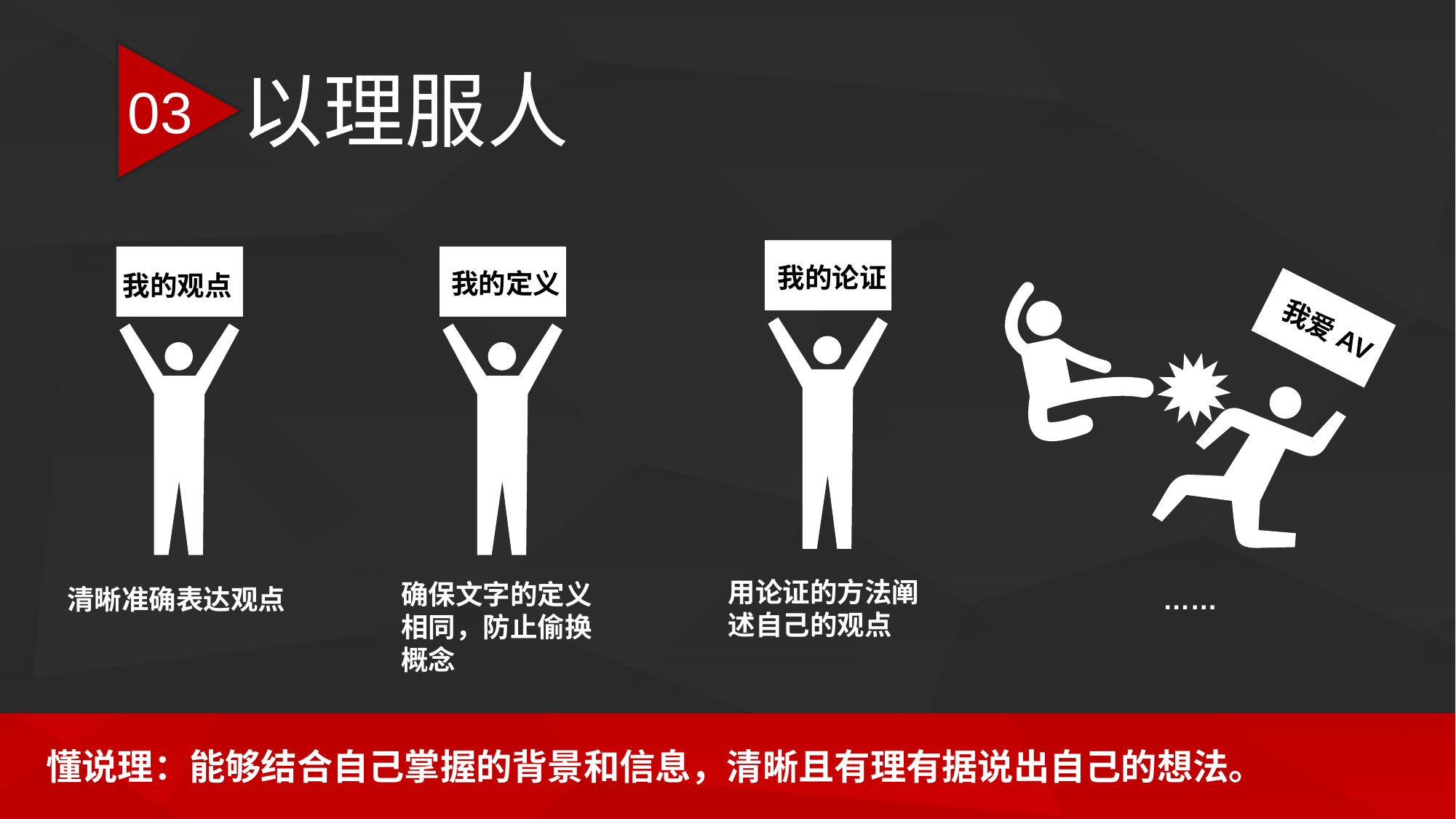

以理服人
03

我的论证
我的定义
我的观点

我爱AV

用论证的方法阐述自己的观点
确保文字的定义相同，防止偷换概念
清晰准确表达观点
……
懂说理：能够结合自己掌握的背景和信息，清晰且有理有据说出自己的想法。